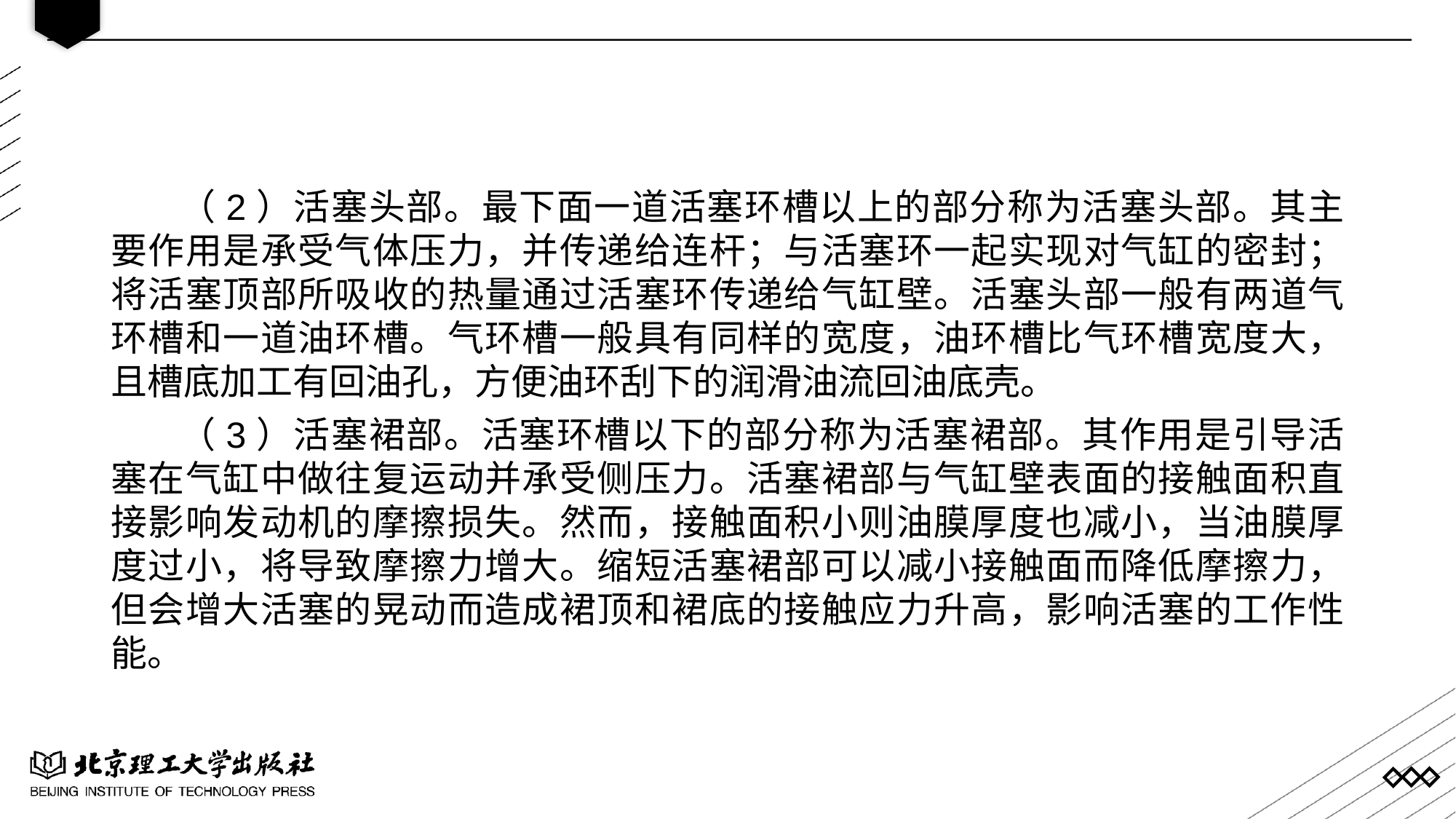

（2）活塞头部。最下面一道活塞环槽以上的部分称为活塞头部。其主要作用是承受气体压力，并传递给连杆；与活塞环一起实现对气缸的密封；将活塞顶部所吸收的热量通过活塞环传递给气缸壁。活塞头部一般有两道气环槽和一道油环槽。气环槽一般具有同样的宽度，油环槽比气环槽宽度大，且槽底加工有回油孔，方便油环刮下的润滑油流回油底壳。
（3）活塞裙部。活塞环槽以下的部分称为活塞裙部。其作用是引导活塞在气缸中做往复运动并承受侧压力。活塞裙部与气缸壁表面的接触面积直接影响发动机的摩擦损失。然而，接触面积小则油膜厚度也减小，当油膜厚度过小，将导致摩擦力增大。缩短活塞裙部可以减小接触面而降低摩擦力，但会增大活塞的晃动而造成裙顶和裙底的接触应力升高，影响活塞的工作性能。